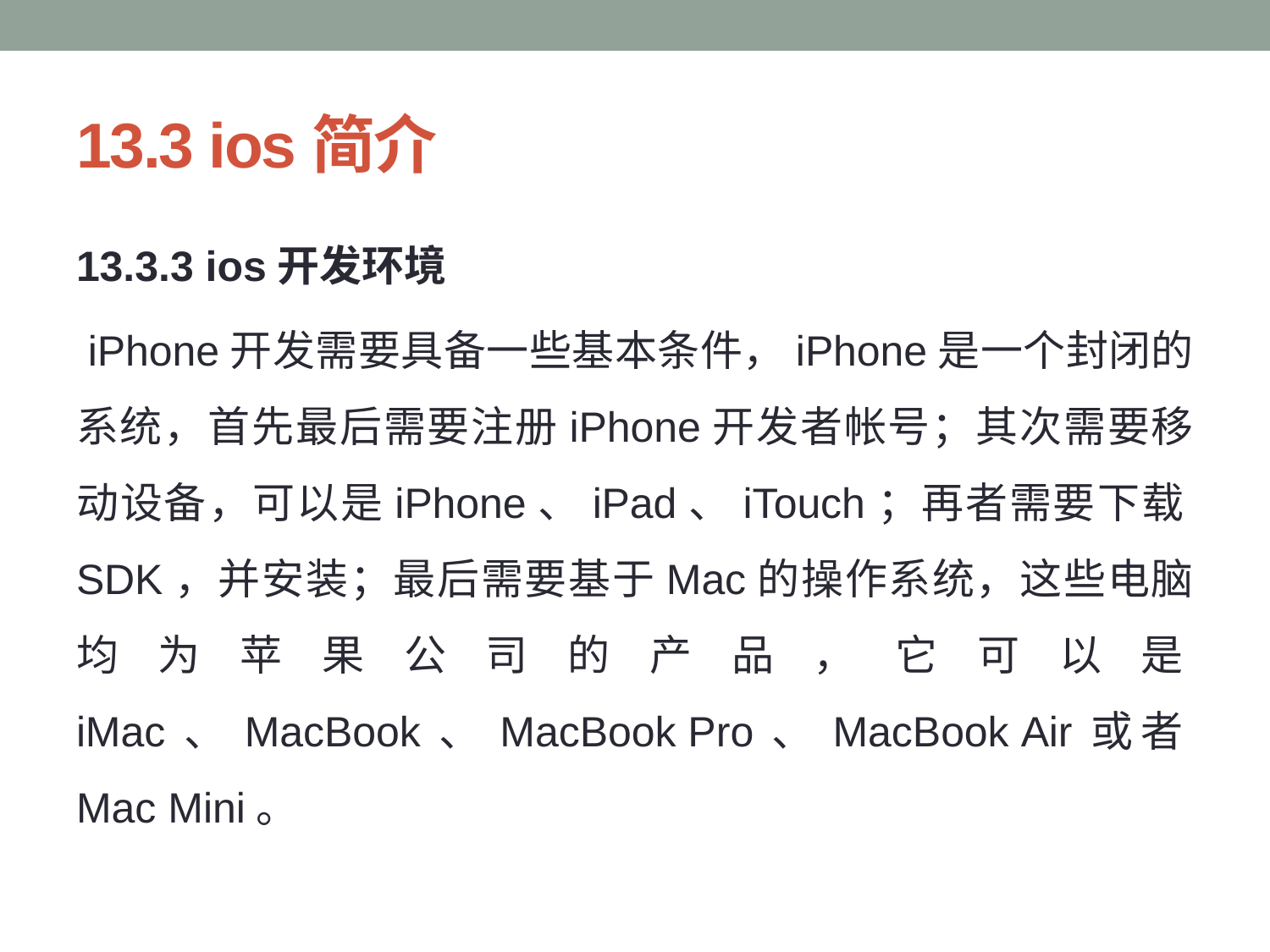

# 13.3 ios简介
13.3.3 ios开发环境
 iPhone开发需要具备一些基本条件，iPhone是一个封闭的系统，首先最后需要注册iPhone开发者帐号；其次需要移动设备，可以是iPhone、iPad、iTouch；再者需要下载SDK，并安装；最后需要基于Mac的操作系统，这些电脑均为苹果公司的产品，它可以是iMac、MacBook、MacBook Pro、MacBook Air或者Mac Mini。